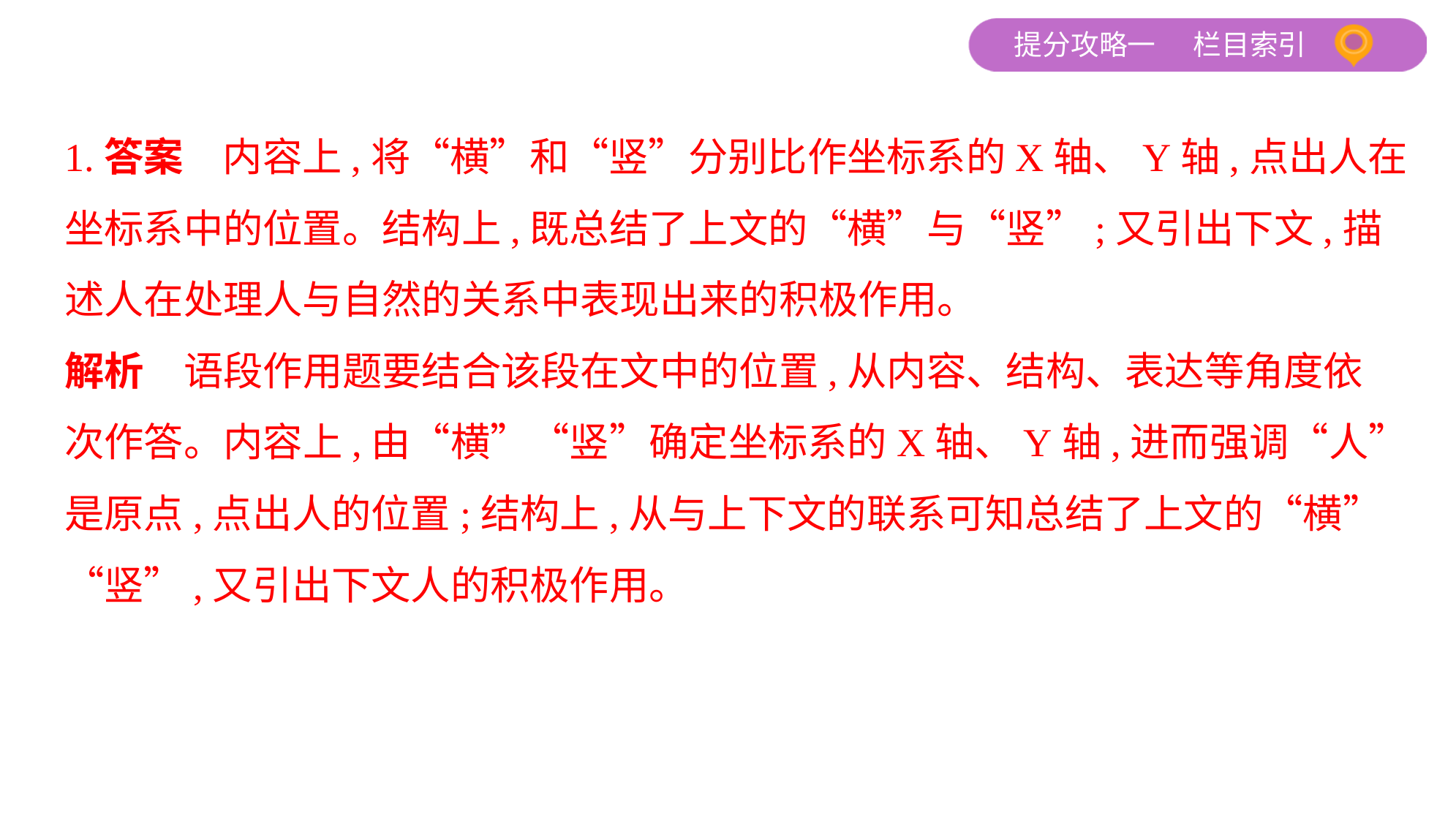

1.答案　内容上,将“横”和“竖”分别比作坐标系的X轴、Y轴,点出人在
坐标系中的位置。结构上,既总结了上文的“横”与“竖”;又引出下文,描
述人在处理人与自然的关系中表现出来的积极作用。
解析　语段作用题要结合该段在文中的位置,从内容、结构、表达等角度依
次作答。内容上,由“横”“竖”确定坐标系的X轴、Y轴,进而强调“人”
是原点,点出人的位置;结构上,从与上下文的联系可知总结了上文的“横”
“竖”,又引出下文人的积极作用。